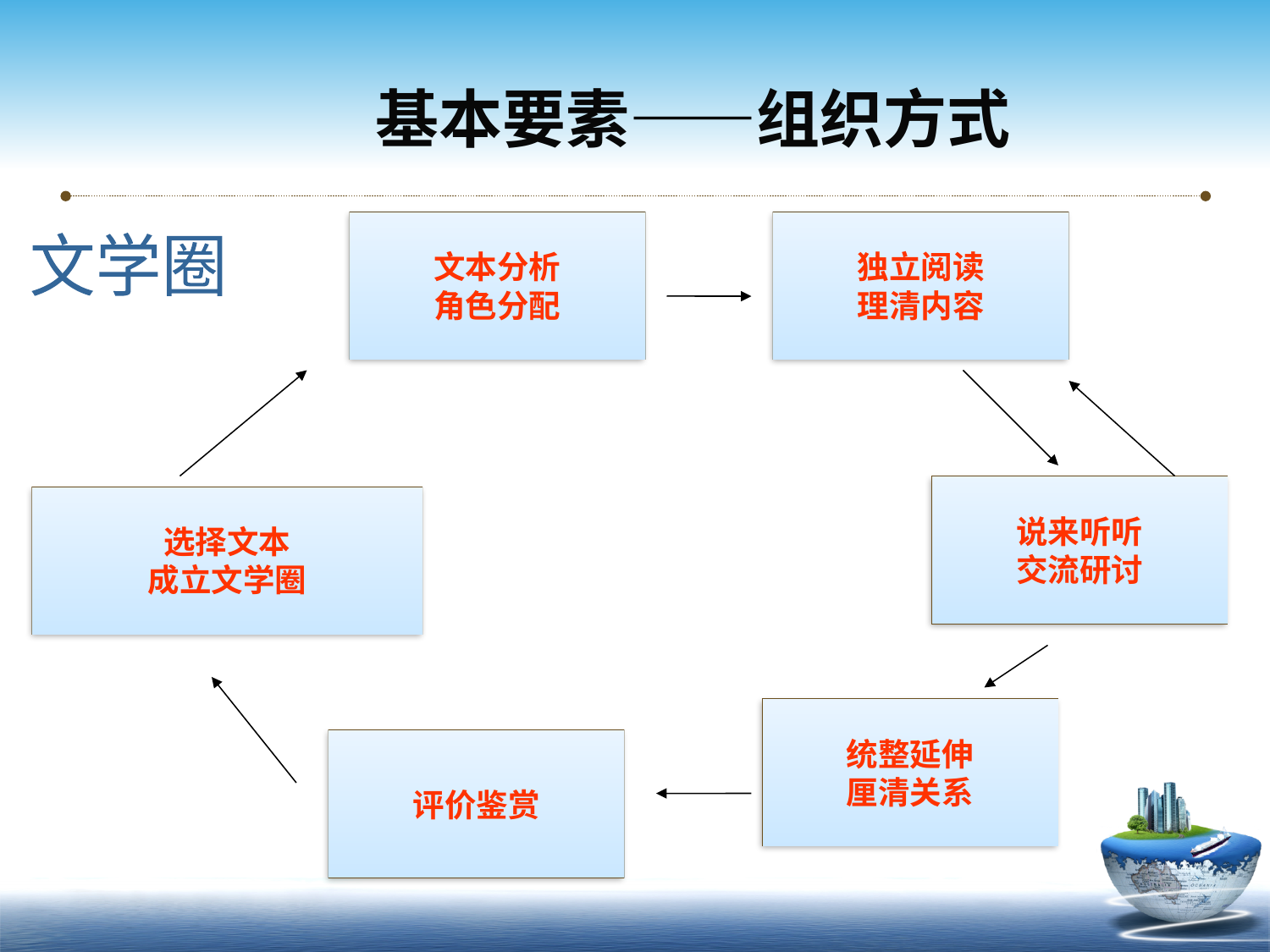

基本要素——组织方式
文本分析
角色分配
独立阅读
理清内容
文学圈

说来听听
交流研讨
选择文本
成立文学圈

统整延伸
厘清关系
评价鉴赏